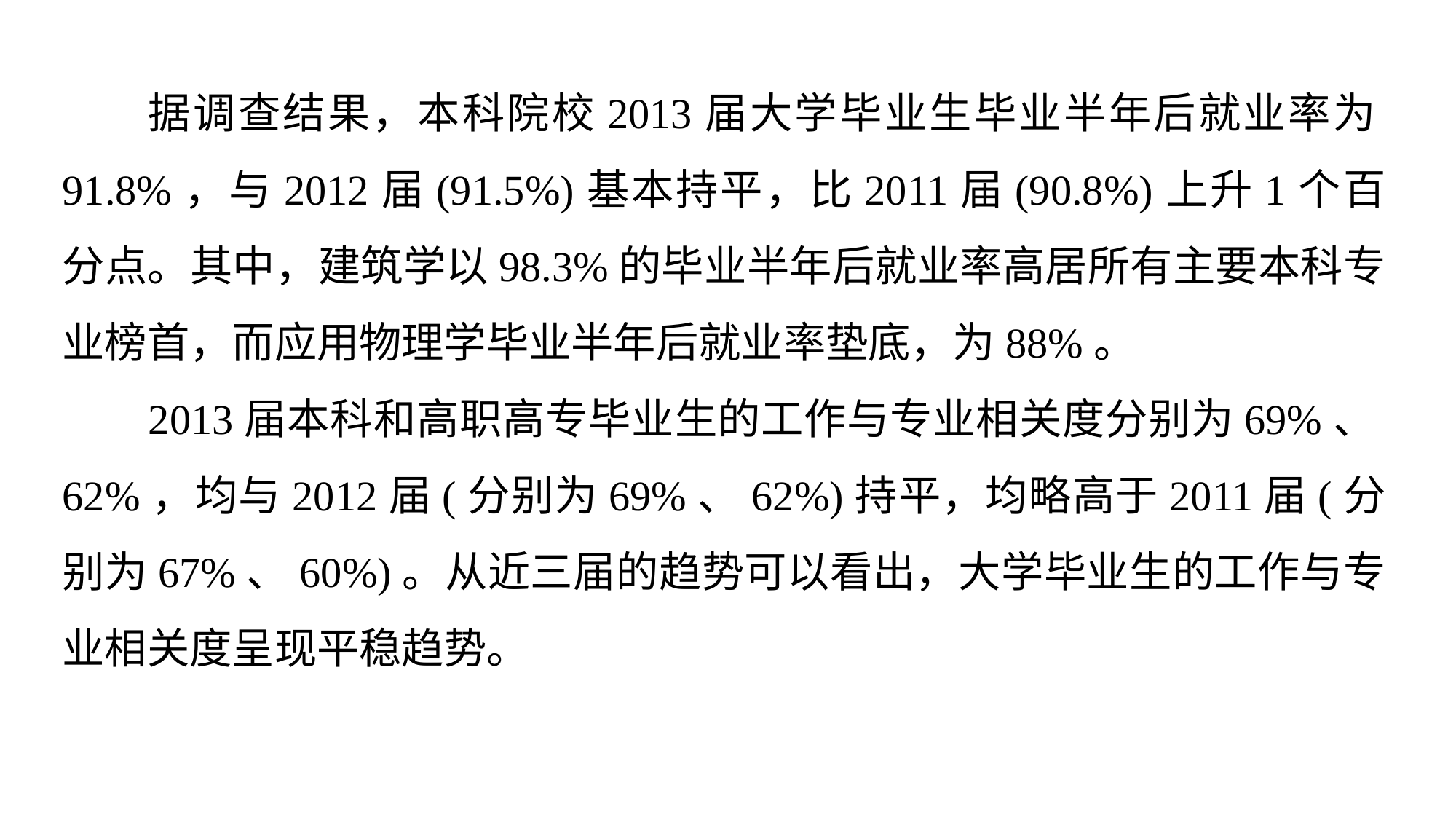

据调查结果，本科院校2013届大学毕业生毕业半年后就业率为91.8%，与2012届(91.5%)基本持平，比2011届(90.8%)上升1个百分点。其中，建筑学以98.3%的毕业半年后就业率高居所有主要本科专业榜首，而应用物理学毕业半年后就业率垫底，为88%。
2013届本科和高职高专毕业生的工作与专业相关度分别为69%、62%，均与2012届(分别为69%、62%)持平，均略高于2011届(分别为67%、60%)。从近三届的趋势可以看出，大学毕业生的工作与专业相关度呈现平稳趋势。